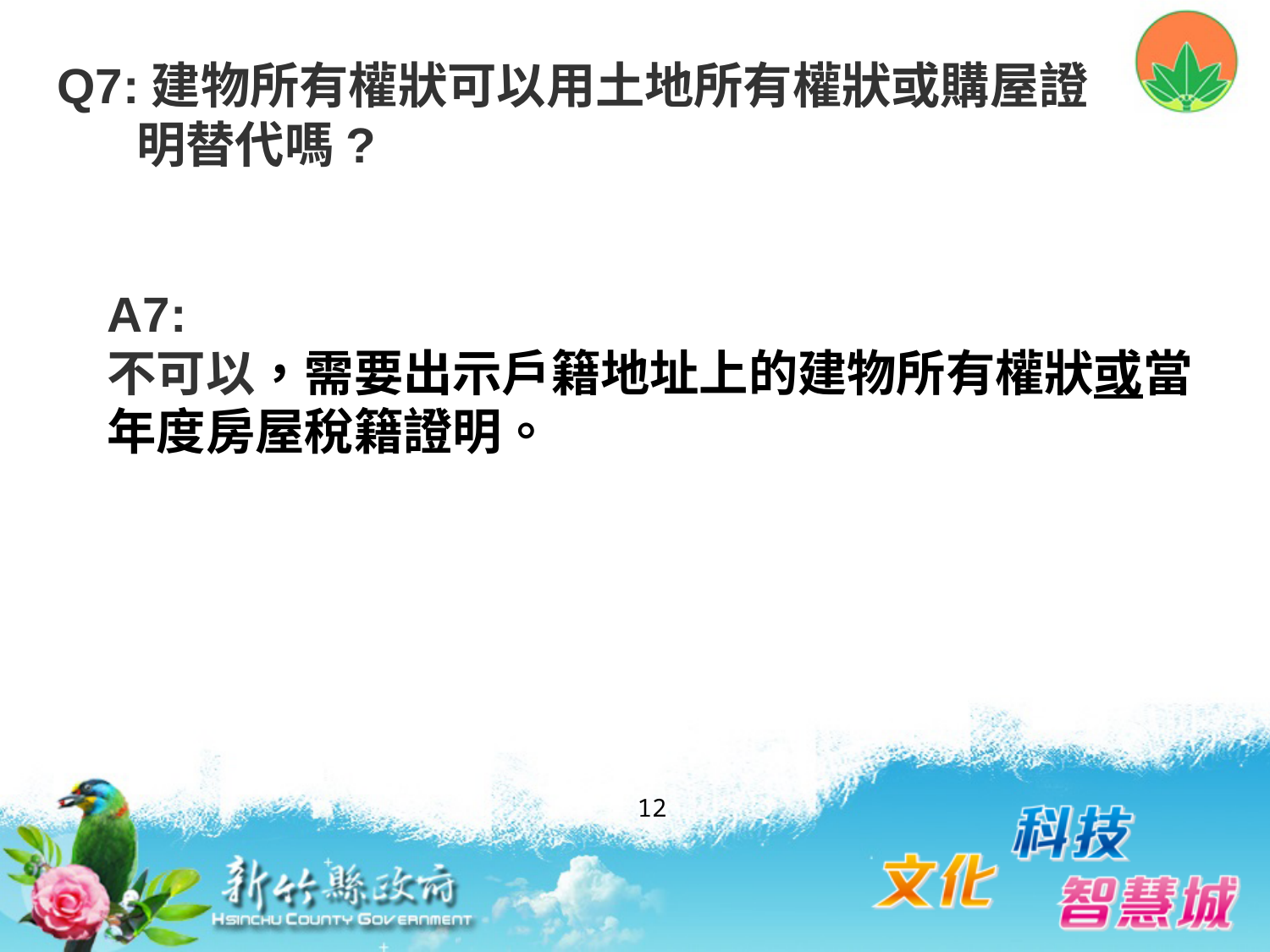

Q7:建物所有權狀可以用土地所有權狀或購屋證
      明替代嗎?
A7:
不可以，需要出示戶籍地址上的建物所有權狀或當年度房屋稅籍證明。

12